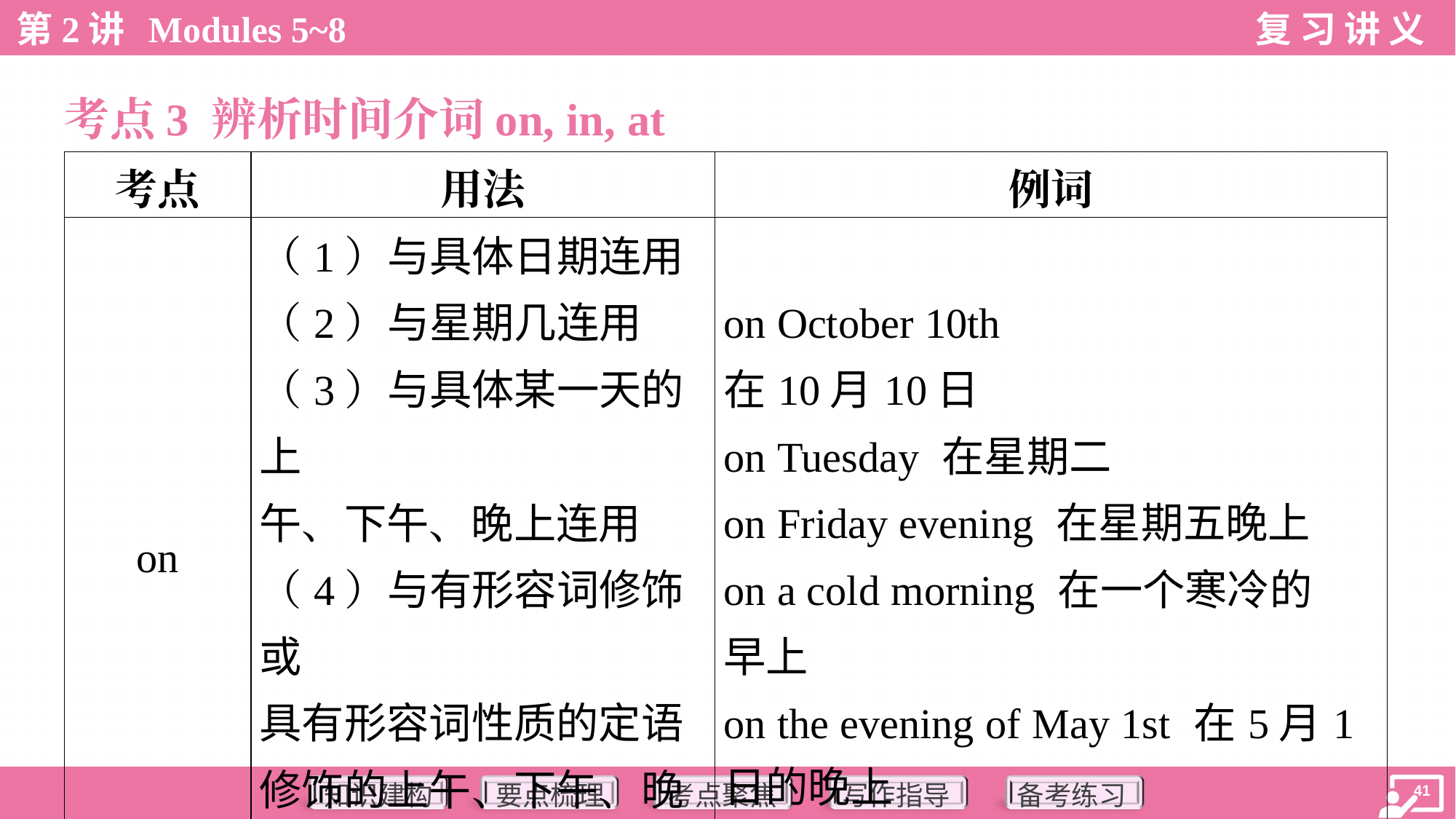

考点3 辨析时间介词on, in, at
| 考点 | 用法 | 例词 |
| --- | --- | --- |
| on | （1）与具体日期连用 （2）与星期几连用 （3）与具体某一天的上 午、下午、晚上连用 （4）与有形容词修饰或 具有形容词性质的定语 修饰的上午、下午、晚 上连用 | on October 10th 在10月10日 on Tuesday 在星期二 on Friday evening 在星期五晚上 on a cold morning 在一个寒冷的 早上 on the evening of May 1st 在5月1 日的晚上 |